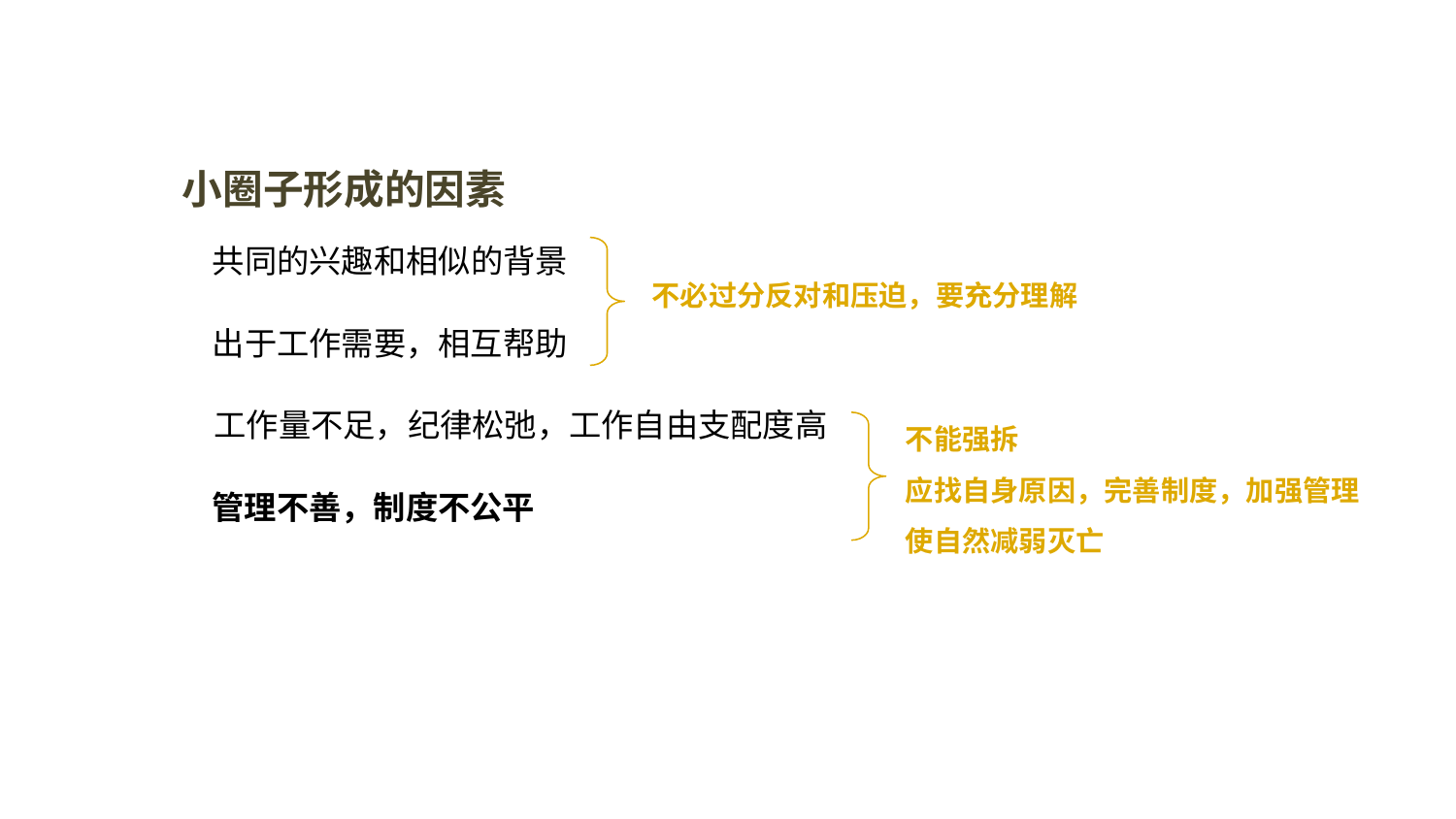

小圈子形成的因素
共同的兴趣和相似的背景

不必过分反对和压迫，要充分理解
出于工作需要，相互帮助
工作量不足，纪律松弛，工作自由支配度高
不能强拆
应找自身原因，完善制度，加强管理
使自然减弱灭亡

管理不善，制度不公平